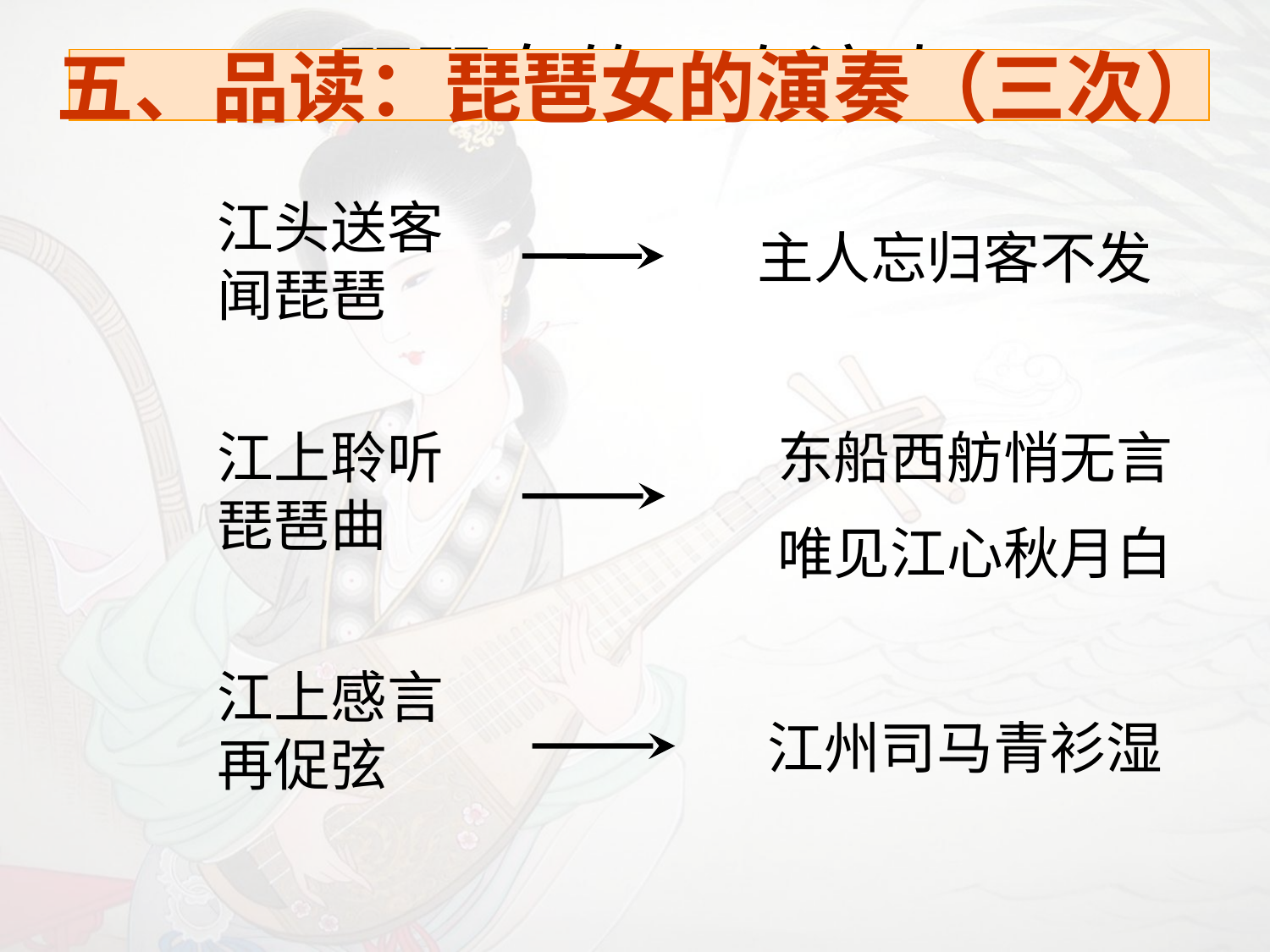

琵琶女的三次演奏
五、品读：琵琶女的演奏（三次）
江头送客闻琵琶
主人忘归客不发

江上聆听琵琶曲
东船西舫悄无言
唯见江心秋月白

江上感言再促弦
江州司马青衫湿